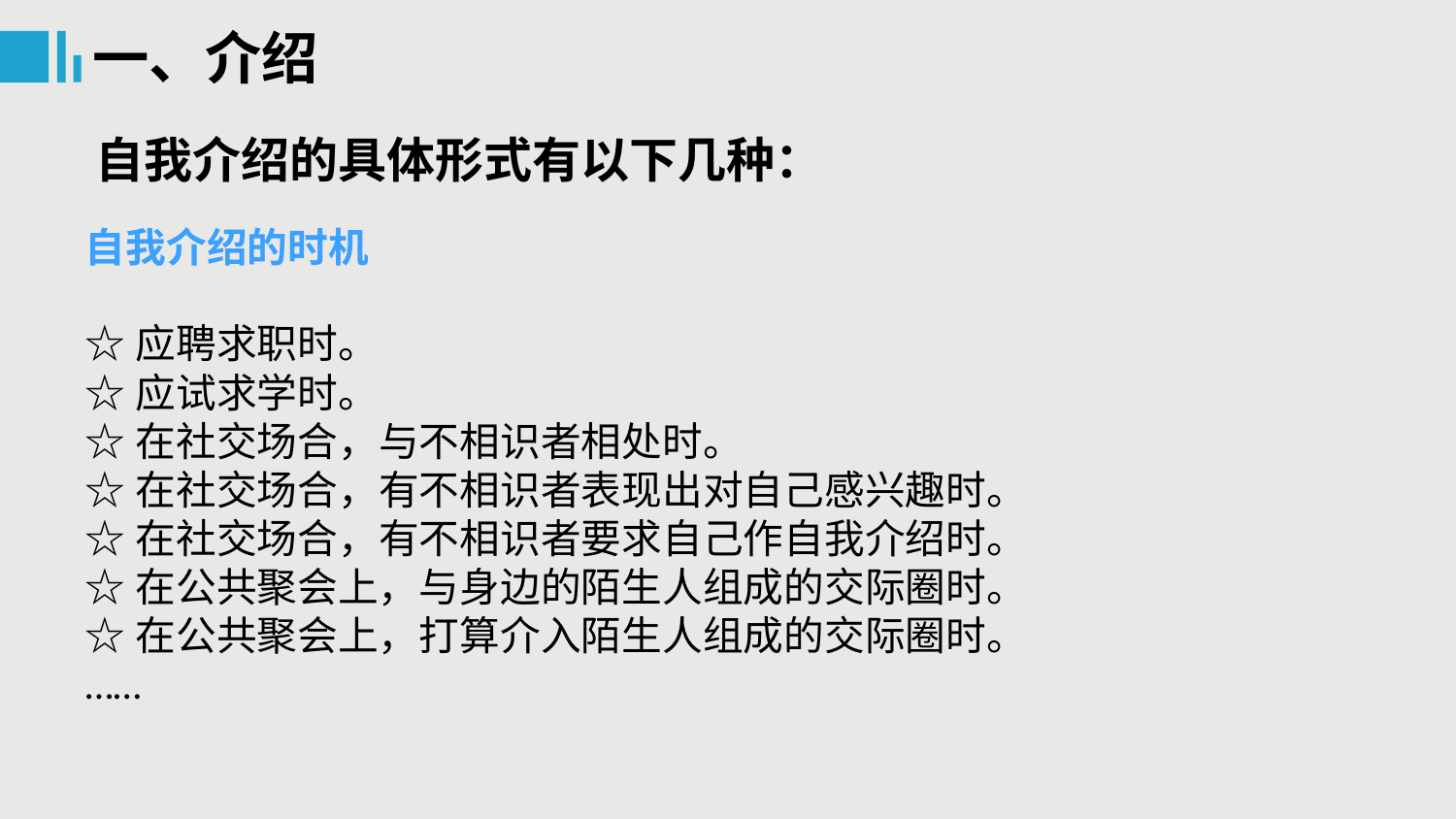

一、介绍

自我介绍的具体形式有以下几种：
自我介绍的时机

☆应聘求职时。
☆应试求学时。
☆在社交场合，与不相识者相处时。
☆在社交场合，有不相识者表现出对自己感兴趣时。
☆在社交场合，有不相识者要求自己作自我介绍时。
☆在公共聚会上，与身边的陌生人组成的交际圈时。
☆在公共聚会上，打算介入陌生人组成的交际圈时。
……